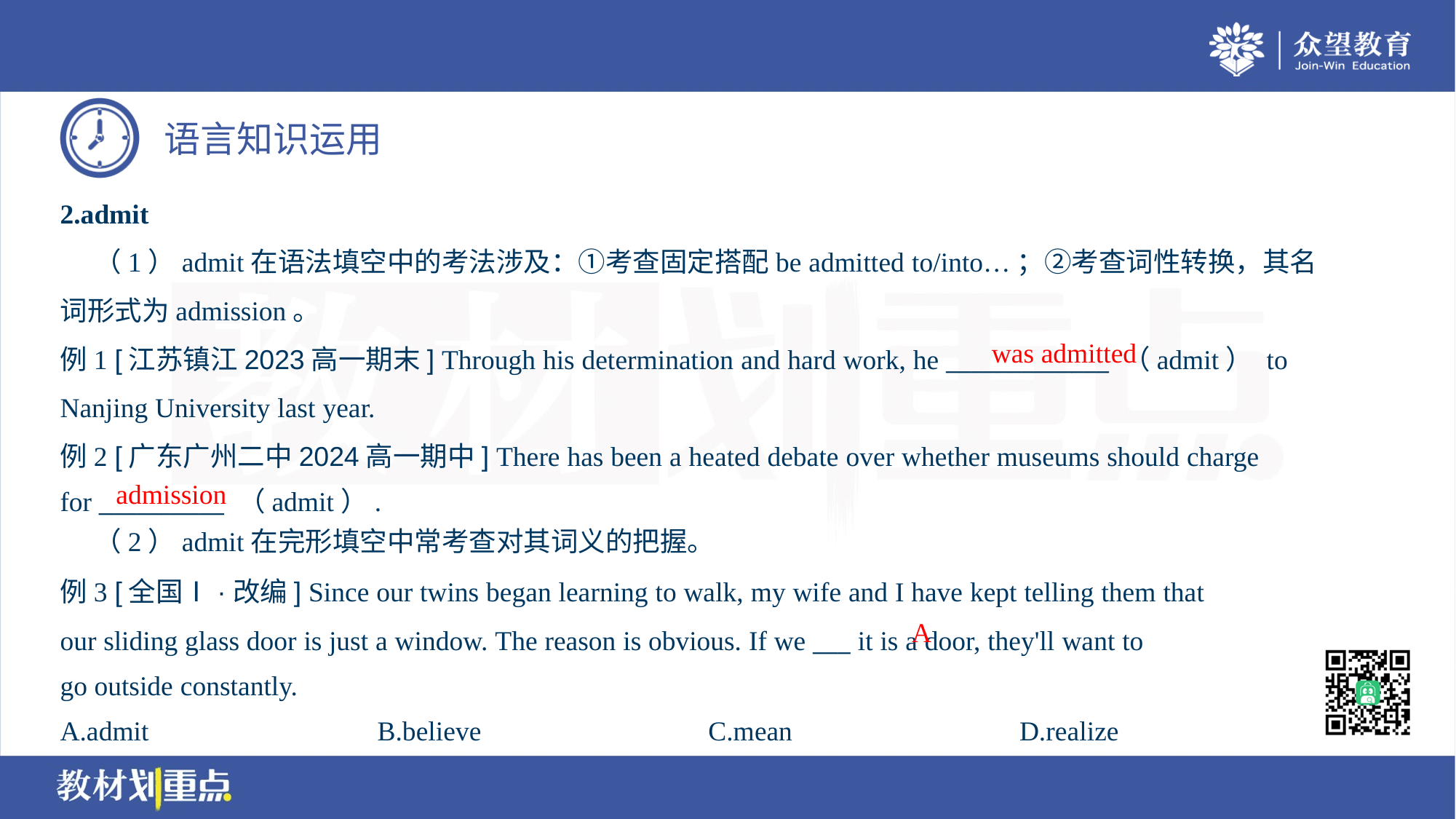

2.admit
    （1）admit在语法填空中的考法涉及：①考查固定搭配be admitted to/into…；②考查词性转换，其名
词形式为admission。
例1 [江苏镇江2023高一期末] Through his determination and hard work, he _____________ （admit） to
Nanjing University last year.
例2 [广东广州二中2024高一期中] There has been a heated debate over whether museums should charge
for __________ （admit）.
was admitted
admission
    （2）admit在完形填空中常考查对其词义的把握。
例3 [全国Ⅰ·改编] Since our twins began learning to walk, my wife and I have kept telling them that
our sliding glass door is just a window. The reason is obvious. If we ___ it is a door, they'll want to
go outside constantly.
A
A.admit	B.believe	C.mean	D.realize